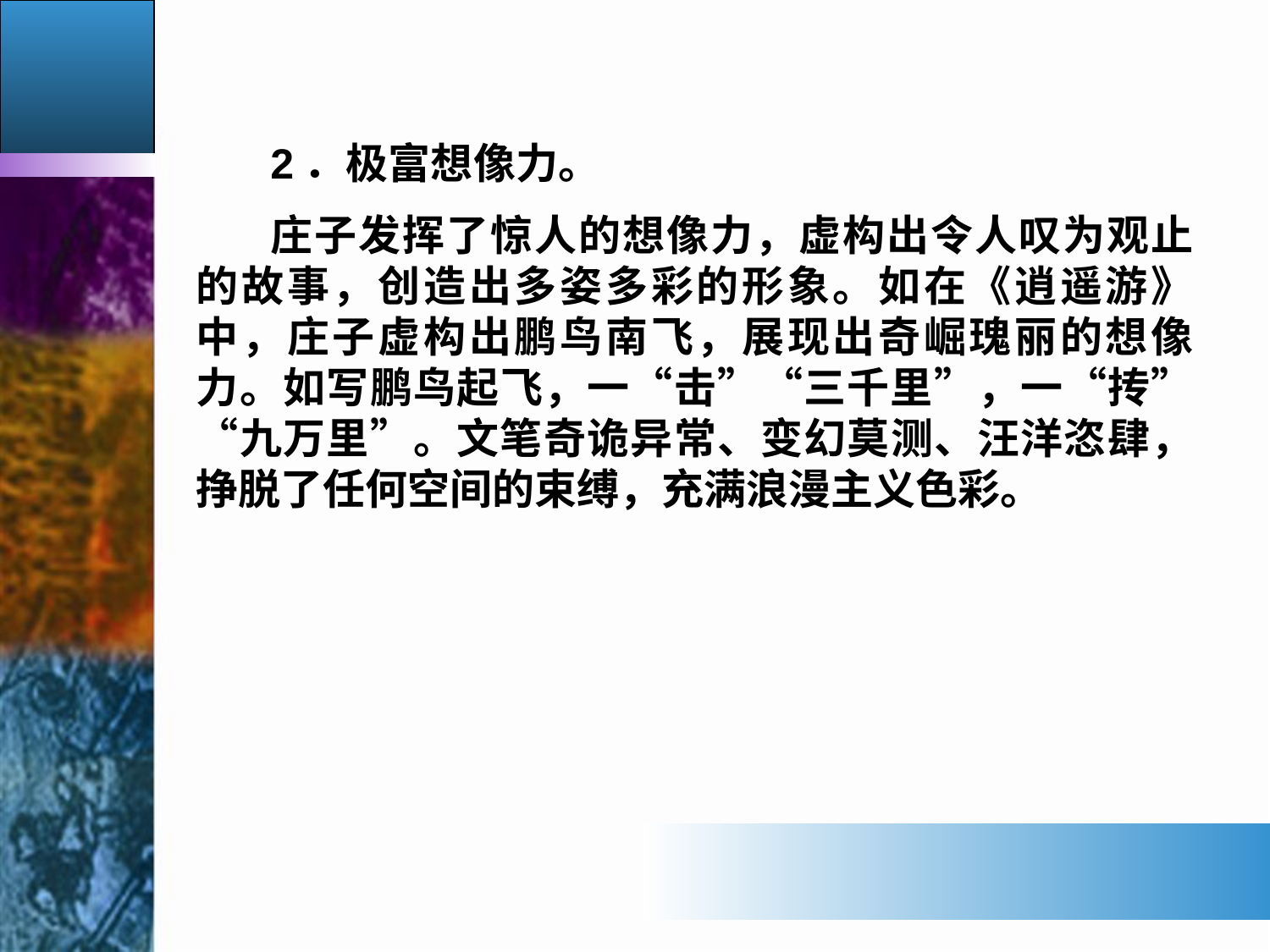

2．极富想像力。
庄子发挥了惊人的想像力，虚构出令人叹为观止的故事，创造出多姿多彩的形象。如在《逍遥游》中，庄子虚构出鹏鸟南飞，展现出奇崛瑰丽的想像力。如写鹏鸟起飞，一“击”“三千里”，一“抟”“九万里”。文笔奇诡异常、变幻莫测、汪洋恣肆，挣脱了任何空间的束缚，充满浪漫主义色彩。